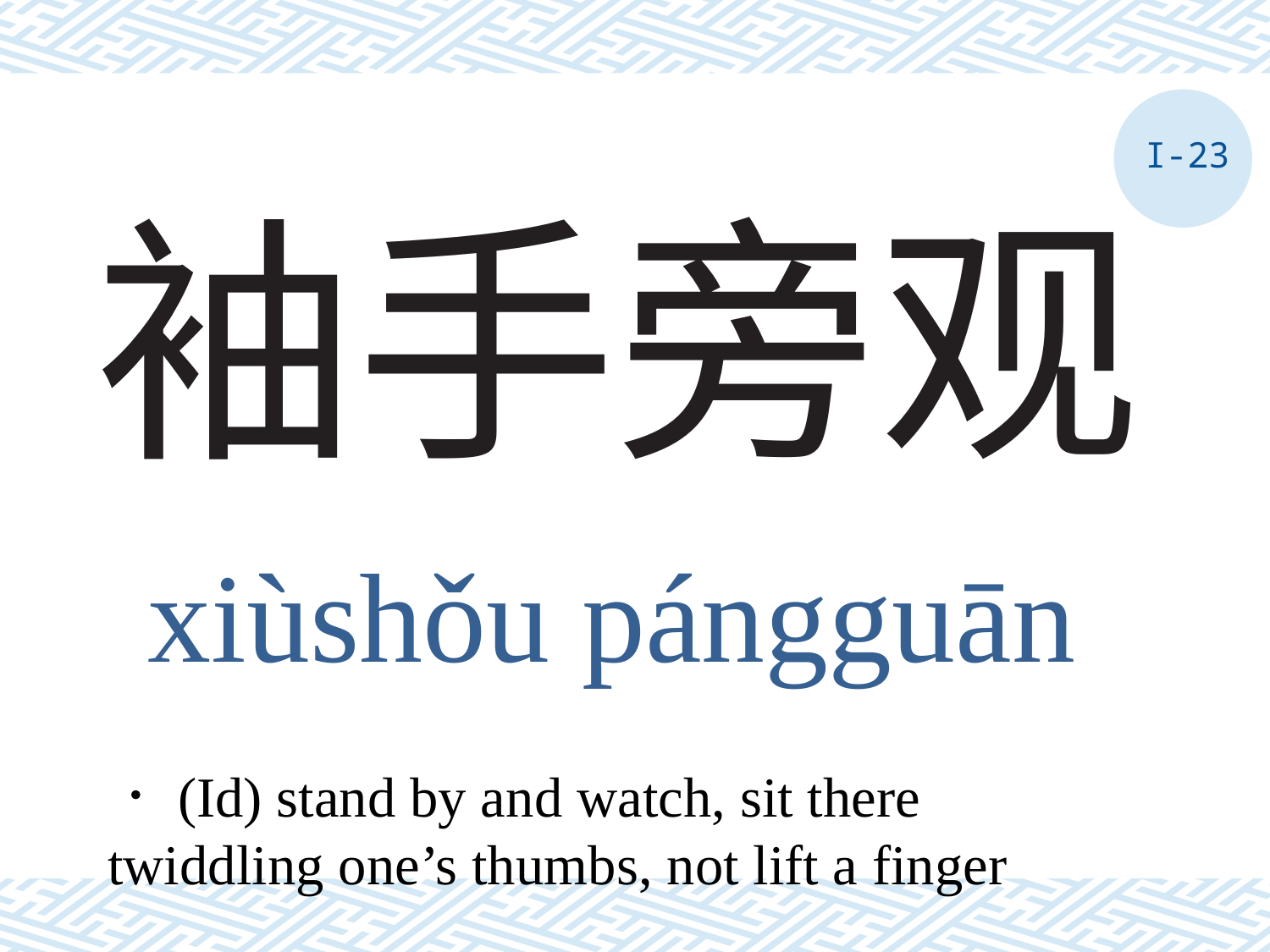

I-23

# 袖手旁观
xiùshǒu pángguān
．(Id) stand by and watch, sit there twiddling one’s thumbs, not lift a finger